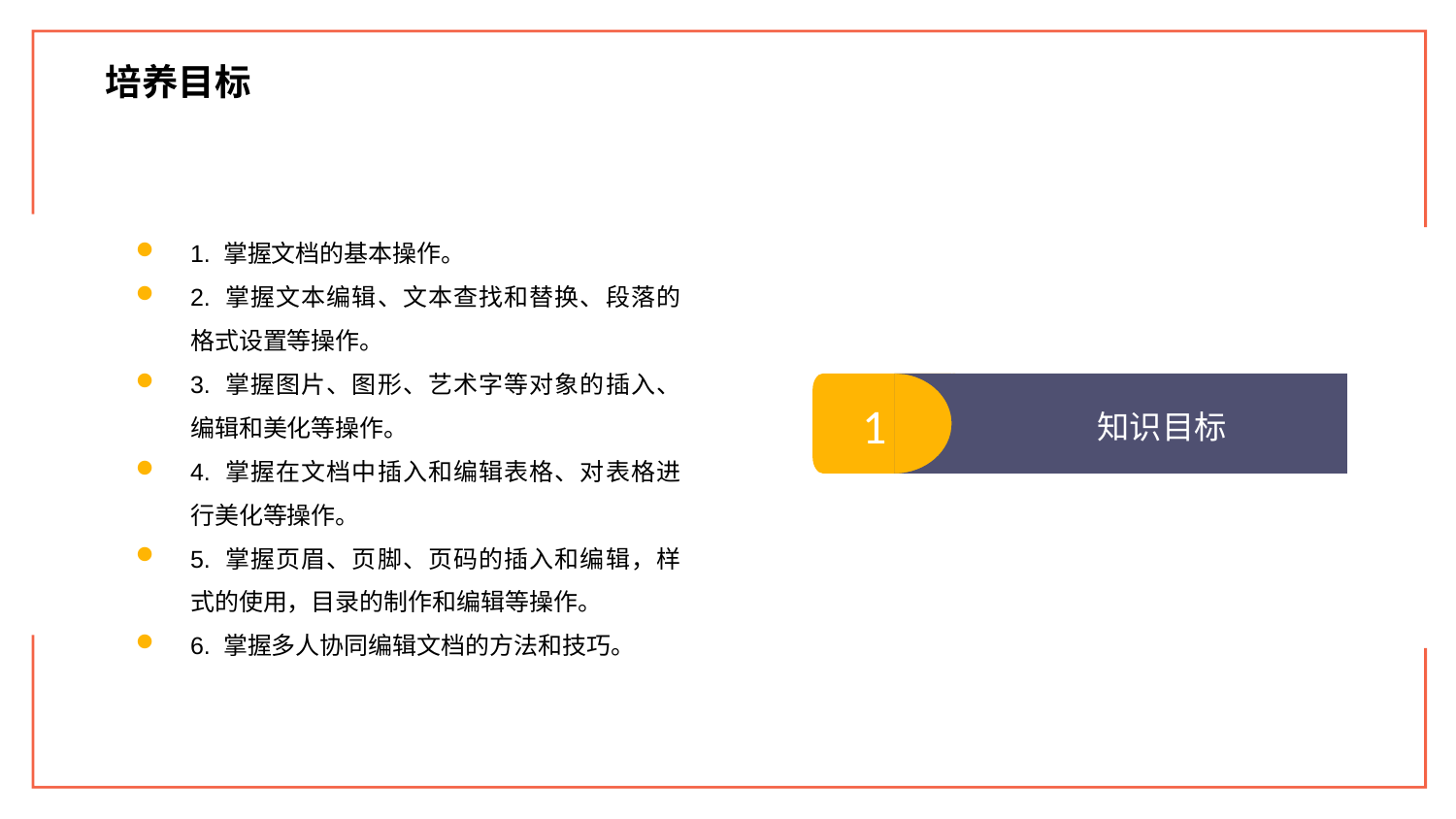

培养目标
1. 掌握文档的基本操作。
2. 掌握文本编辑、文本查找和替换、段落的格式设置等操作。
3. 掌握图片、图形、艺术字等对象的插入、编辑和美化等操作。
4. 掌握在文档中插入和编辑表格、对表格进行美化等操作。
5. 掌握页眉、页脚、页码的插入和编辑，样式的使用，目录的制作和编辑等操作。
6. 掌握多人协同编辑文档的方法和技巧。

1
知识目标